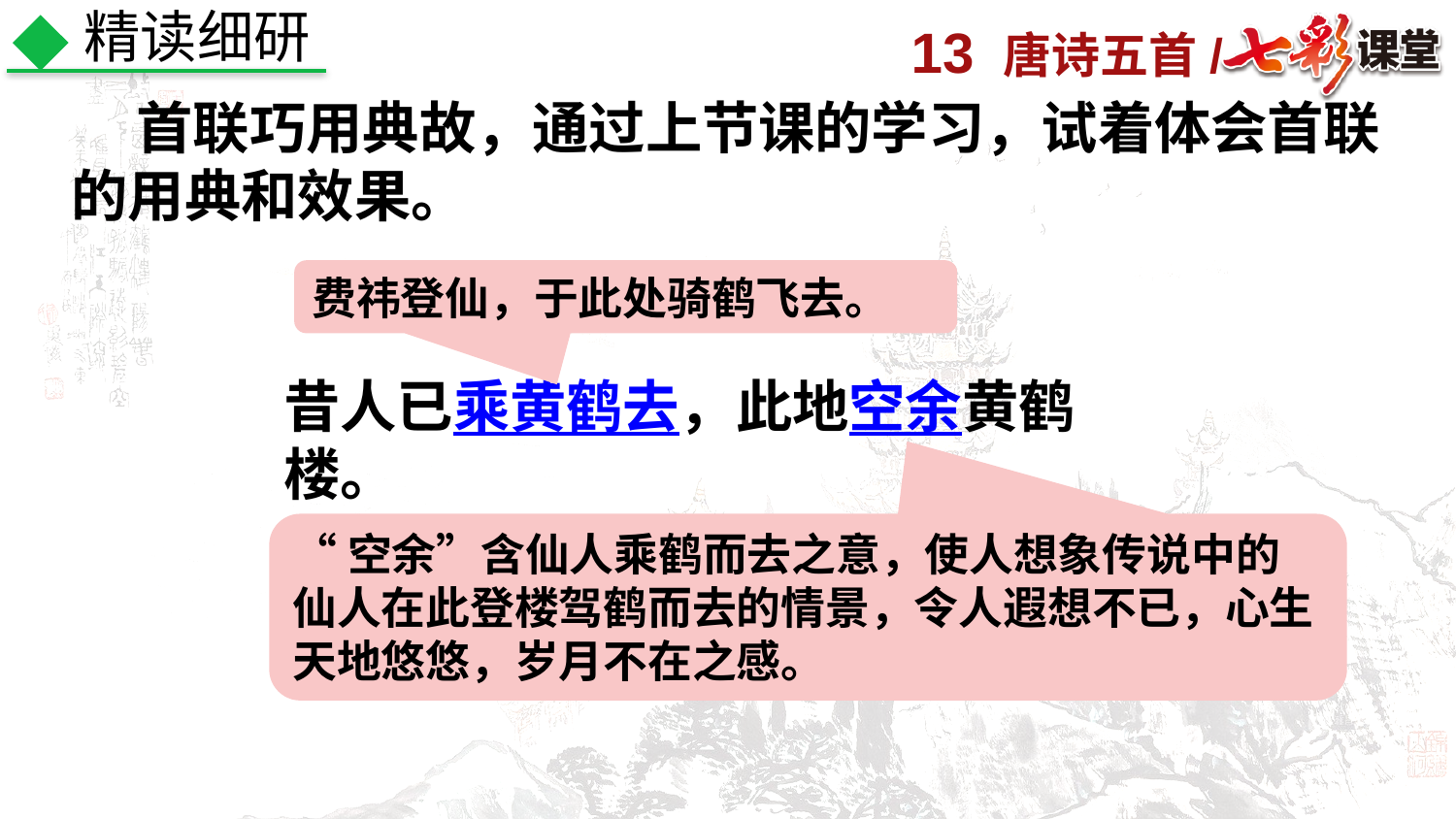

精读细研

    首联巧用典故，通过上节课的学习，试着体会首联的用典和效果。
费祎登仙，于此处骑鹤飞去。
昔人已乘黄鹤去，此地空余黄鹤楼。
“空余”含仙人乘鹤而去之意，使人想象传说中的仙人在此登楼驾鹤而去的情景，令人遐想不已，心生天地悠悠，岁月不在之感。